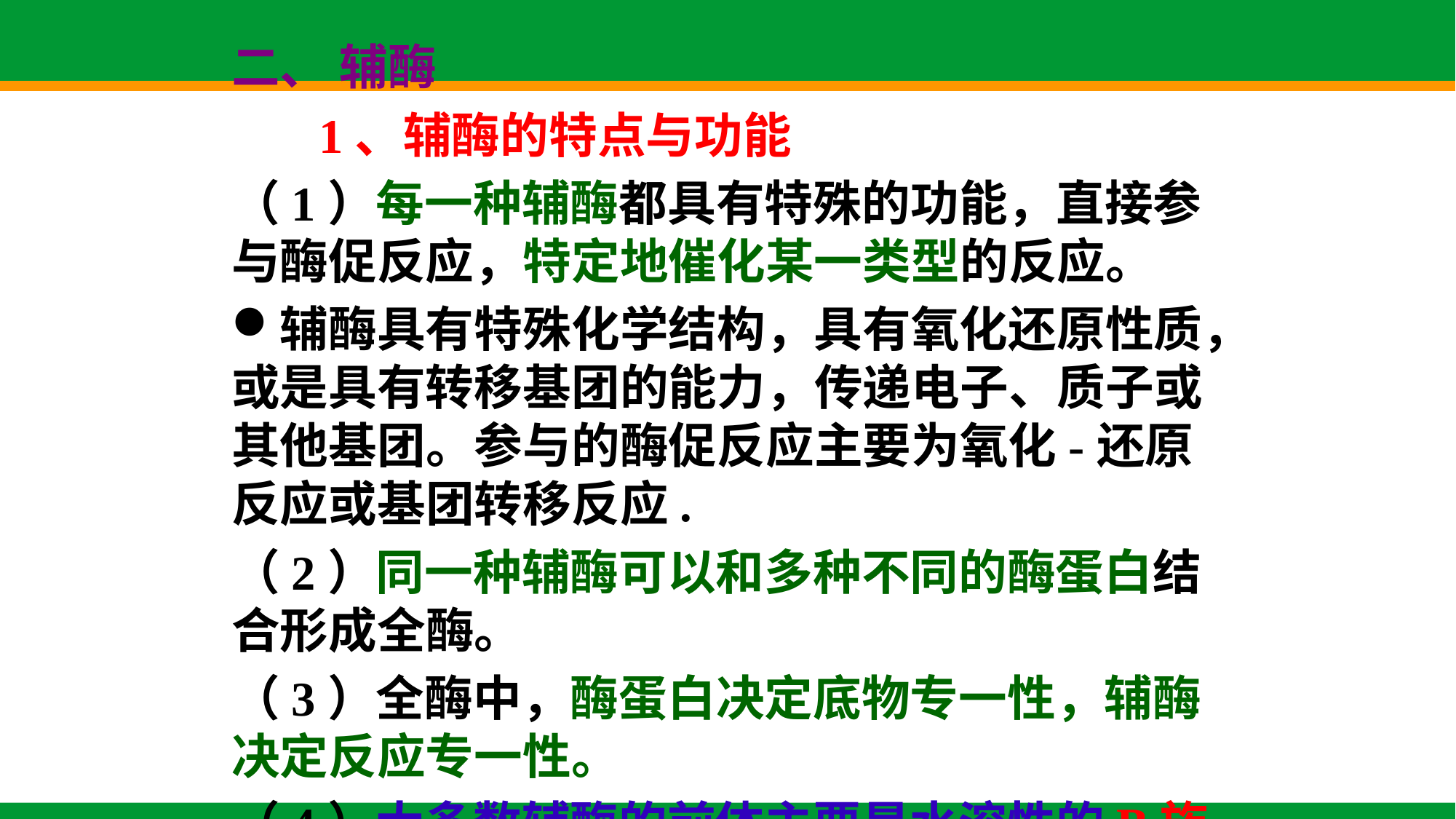

二、 辅酶
   1、辅酶的特点与功能
（1）每一种辅酶都具有特殊的功能，直接参与酶促反应，特定地催化某一类型的反应。
辅酶具有特殊化学结构，具有氧化还原性质，或是具有转移基团的能力，传递电子、质子或其他基团。参与的酶促反应主要为氧化-还原反应或基团转移反应.
（2）同一种辅酶可以和多种不同的酶蛋白结合形成全酶。
（3）全酶中，酶蛋白决定底物专一性，辅酶决定反应专一性。
（4）大多数辅酶的前体主要是水溶性的B族维生素。